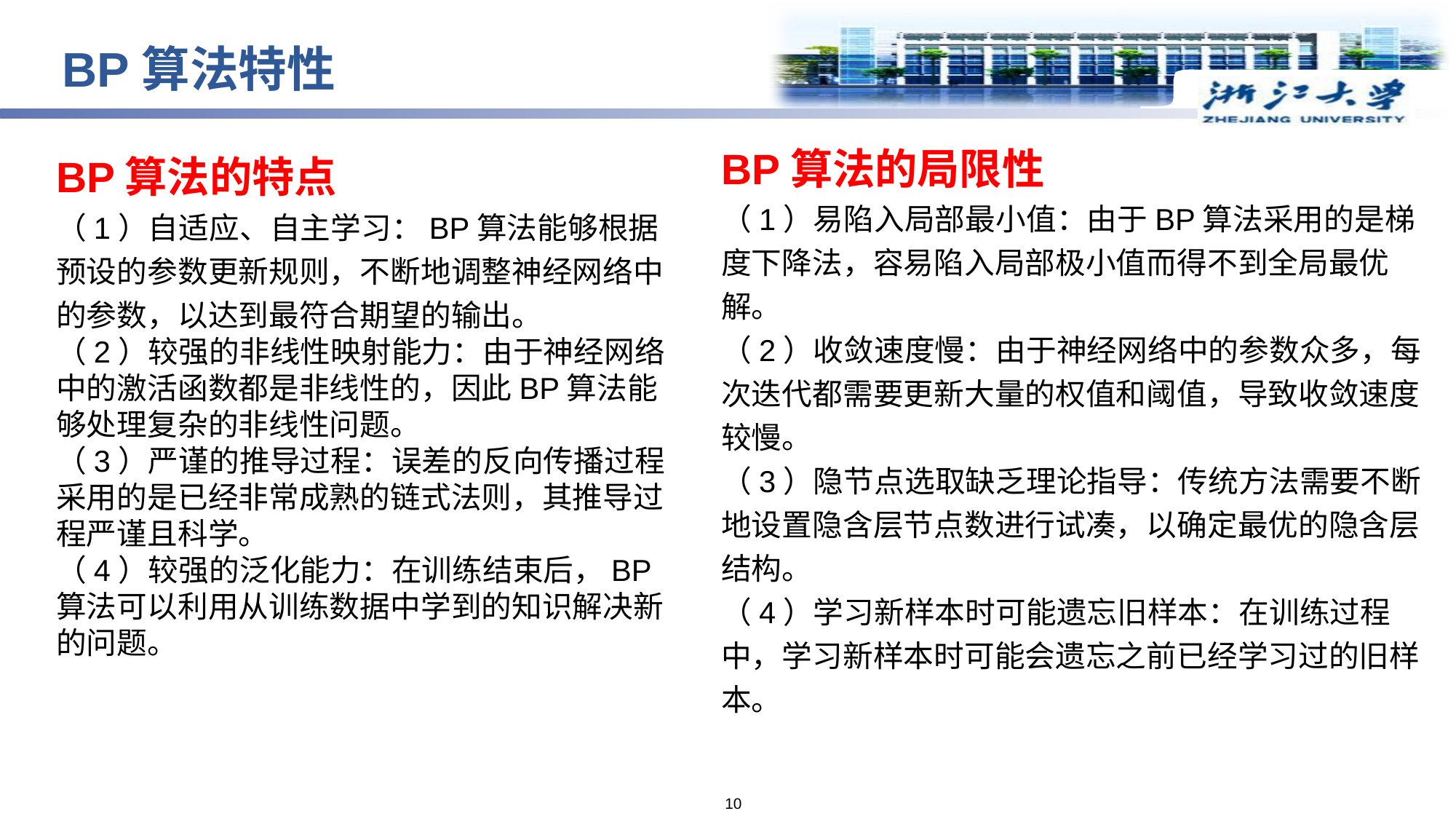

BP算法特性
BP算法的局限性
（1）易陷入局部最小值：由于BP算法采用的是梯度下降法，容易陷入局部极小值而得不到全局最优解。
（2）收敛速度慢：由于神经网络中的参数众多，每次迭代都需要更新大量的权值和阈值，导致收敛速度较慢。
（3）隐节点选取缺乏理论指导：传统方法需要不断地设置隐含层节点数进行试凑，以确定最优的隐含层结构。
（4）学习新样本时可能遗忘旧样本：在训练过程中，学习新样本时可能会遗忘之前已经学习过的旧样本。
BP算法的特点
（1）自适应、自主学习：BP算法能够根据预设的参数更新规则，不断地调整神经网络中的参数，以达到最符合期望的输出。
（2）较强的非线性映射能力：由于神经网络中的激活函数都是非线性的，因此BP算法能够处理复杂的非线性问题。
（3）严谨的推导过程：误差的反向传播过程采用的是已经非常成熟的链式法则，其推导过程严谨且科学。
（4）较强的泛化能力：在训练结束后，BP算法可以利用从训练数据中学到的知识解决新的问题。
10